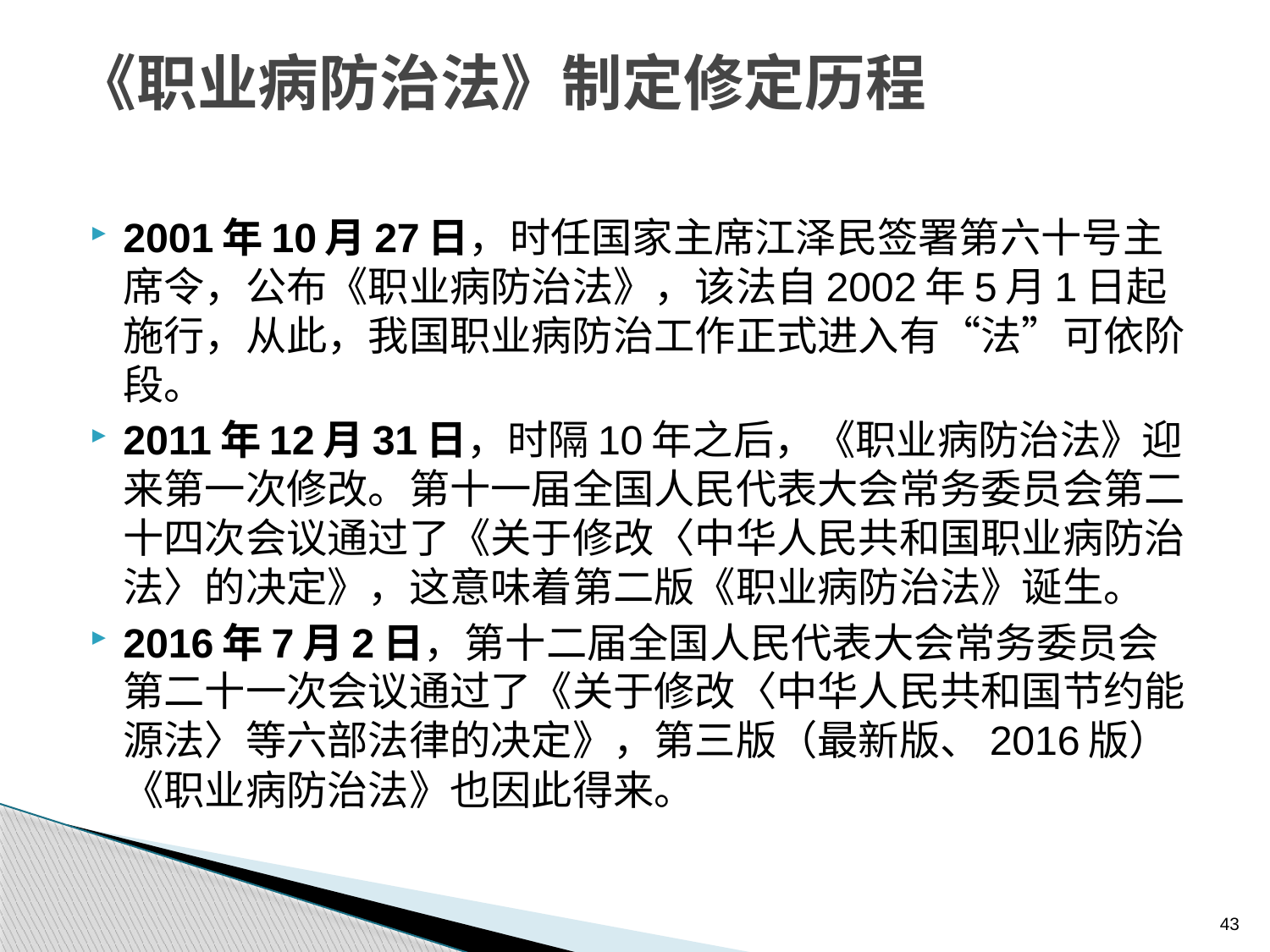

# 《职业病防治法》制定修定历程
2001年10月27日，时任国家主席江泽民签署第六十号主席令，公布《职业病防治法》，该法自2002年5月1日起施行，从此，我国职业病防治工作正式进入有“法”可依阶段。
2011年12月31日，时隔10年之后，《职业病防治法》迎来第一次修改。第十一届全国人民代表大会常务委员会第二十四次会议通过了《关于修改〈中华人民共和国职业病防治法〉的决定》，这意味着第二版《职业病防治法》诞生。
2016年7月2日，第十二届全国人民代表大会常务委员会第二十一次会议通过了《关于修改〈中华人民共和国节约能源法〉等六部法律的决定》，第三版（最新版、2016版）《职业病防治法》也因此得来。

43